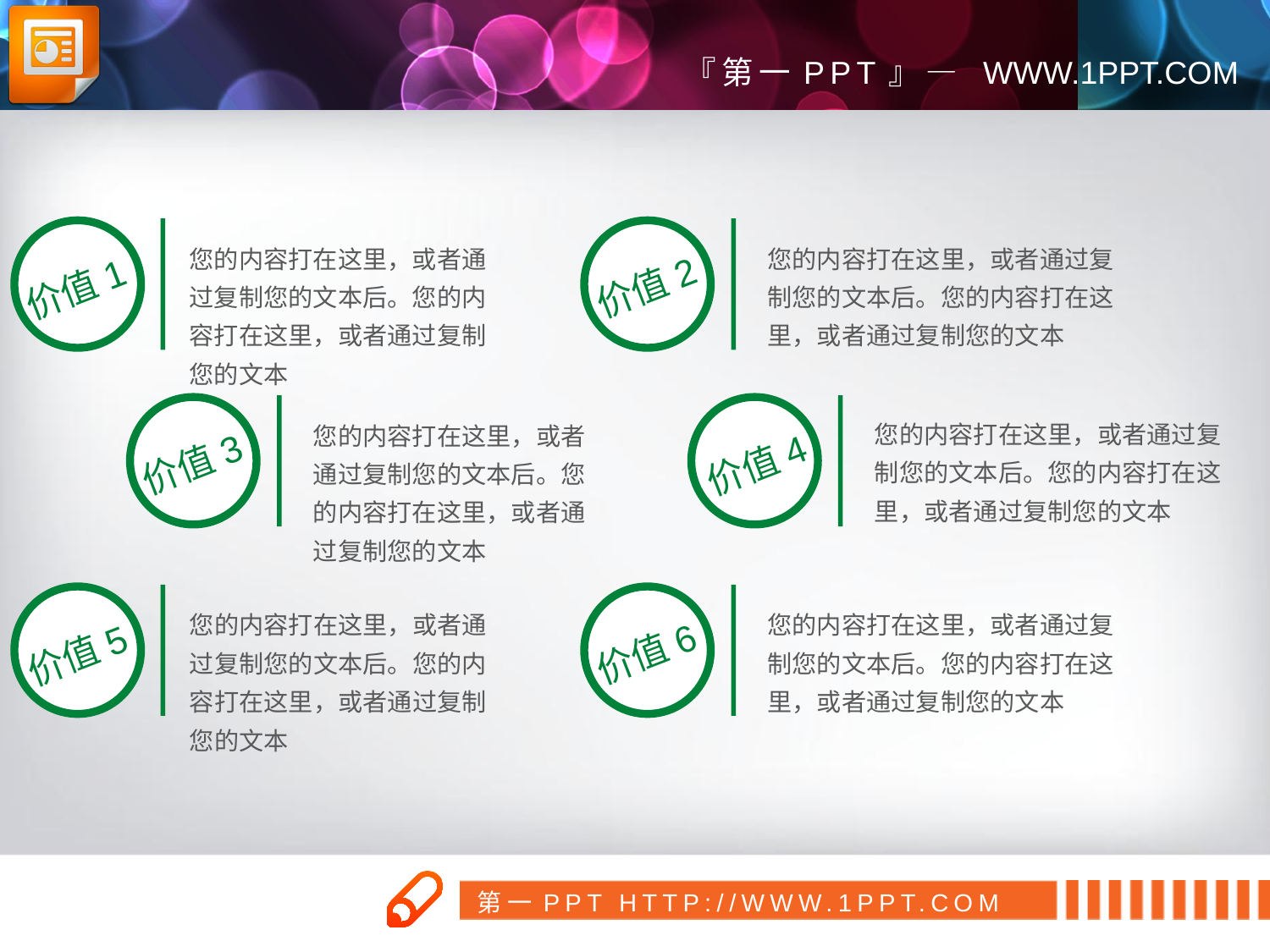

价值1

价值2
您的内容打在这里，或者通过复制您的文本后。您的内容打在这里，或者通过复制您的文本
您的内容打在这里，或者通过复制您的文本后。您的内容打在这里，或者通过复制您的文本

价值3

价值4
您的内容打在这里，或者通过复制您的文本后。您的内容打在这里，或者通过复制您的文本
您的内容打在这里，或者通过复制您的文本后。您的内容打在这里，或者通过复制您的文本

价值5

价值6
您的内容打在这里，或者通过复制您的文本后。您的内容打在这里，或者通过复制您的文本
您的内容打在这里，或者通过复制您的文本后。您的内容打在这里，或者通过复制您的文本